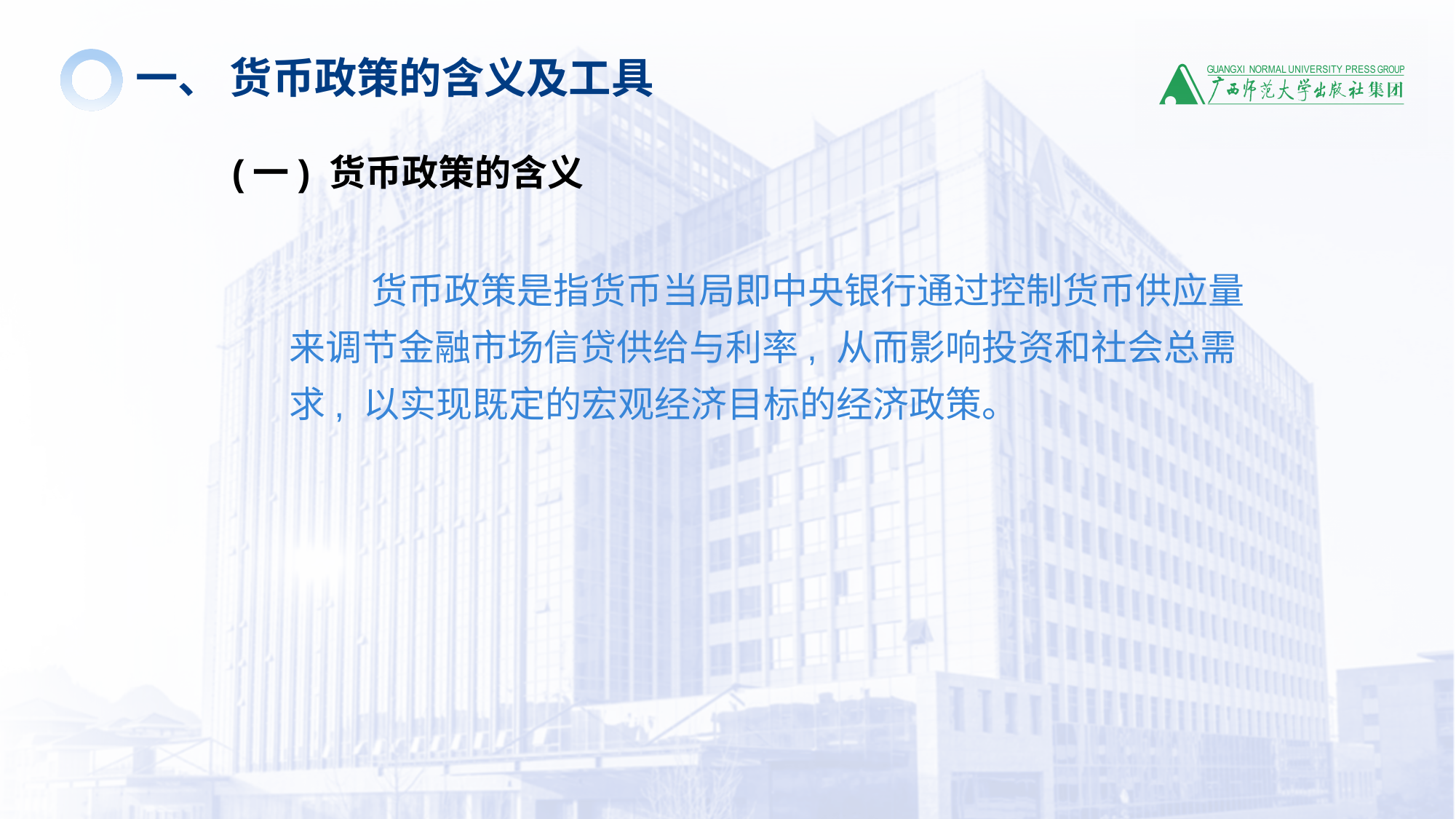

一、 货币政策的含义及工具

(一) 货币政策的含义
         货币政策是指货币当局即中央银行通过控制货币供应量来调节金融市场信贷供给与利率, 从而影响投资和社会总需求, 以实现既定的宏观经济目标的经济政策。